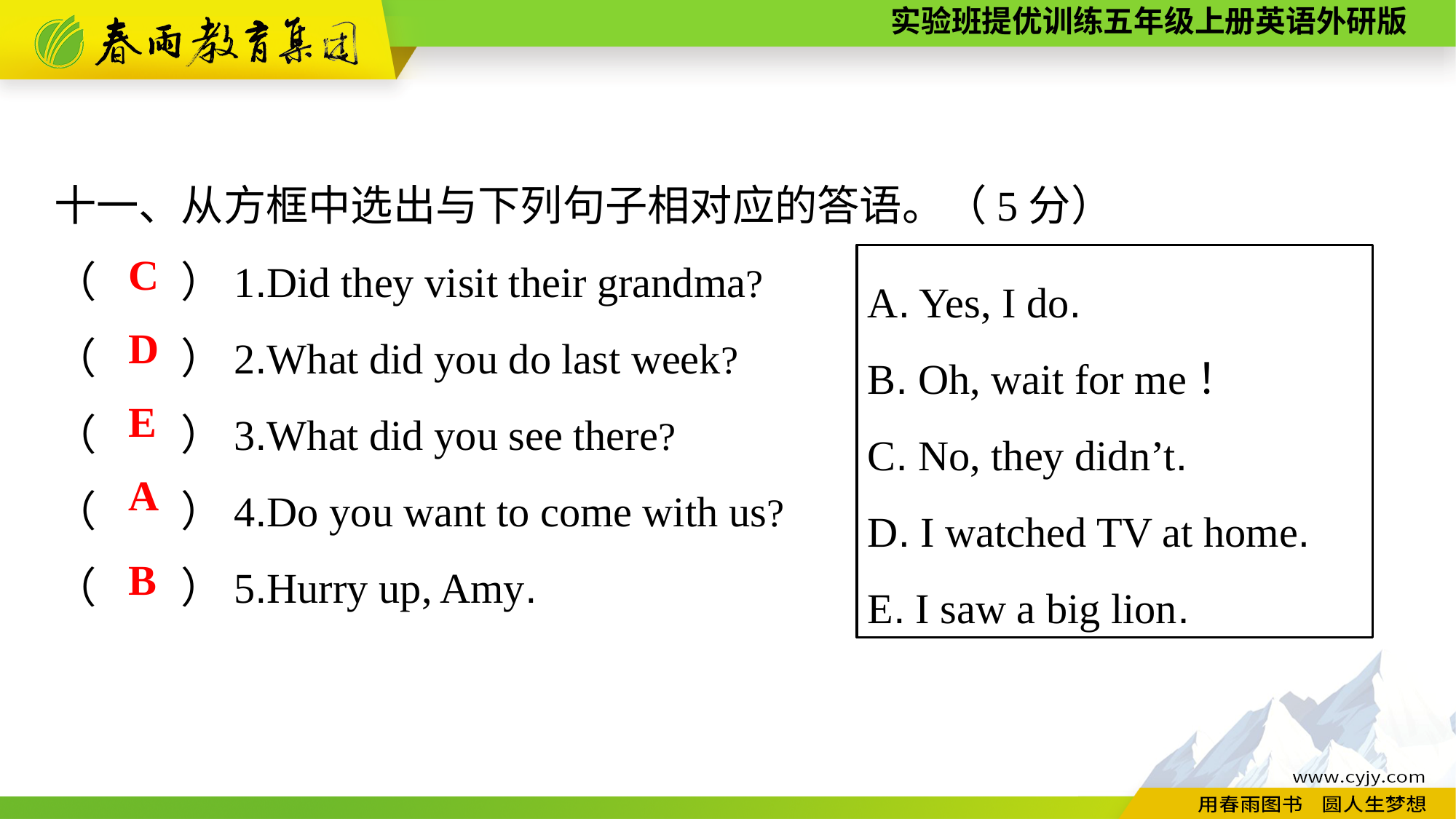

十一、从方框中选出与下列句子相对应的答语。（5分）
（　　）1.Did they visit their grandma?
（　　）2.What did you do last week?
（　　）3.What did you see there?
（　　）4.Do you want to come with us?
（　　）5.Hurry up, Amy.
C
A. Yes, I do.
B. Oh, wait for me！
C. No, they didn’t.
D. I watched TV at home.
E. I saw a big lion.
D
E
A
B